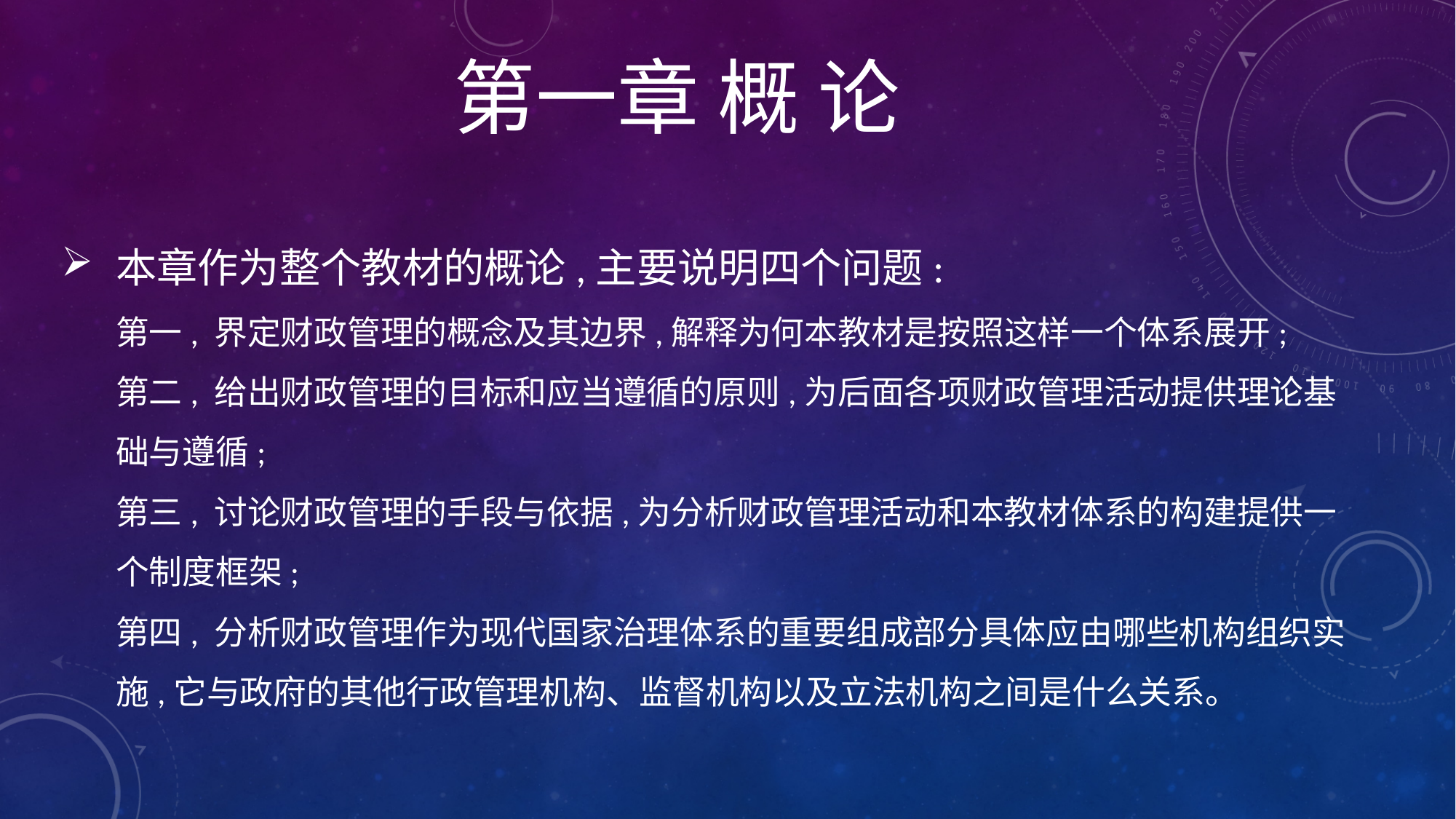

第一章 概 论
# 本章作为整个教材的概论,主要说明四个问题: 第一, 界定财政管理的概念及其边界,解释为何本教材是按照这样一个体系展开; 第二, 给出财政管理的目标和应当遵循的原则,为后面各项财政管理活动提供理论基础与遵循; 第三, 讨论财政管理的手段与依据,为分析财政管理活动和本教材体系的构建提供一个制度框架; 第四, 分析财政管理作为现代国家治理体系的重要组成部分具体应由哪些机构组织实施,它与政府的其他行政管理机构、监督机构以及立法机构之间是什么关系。